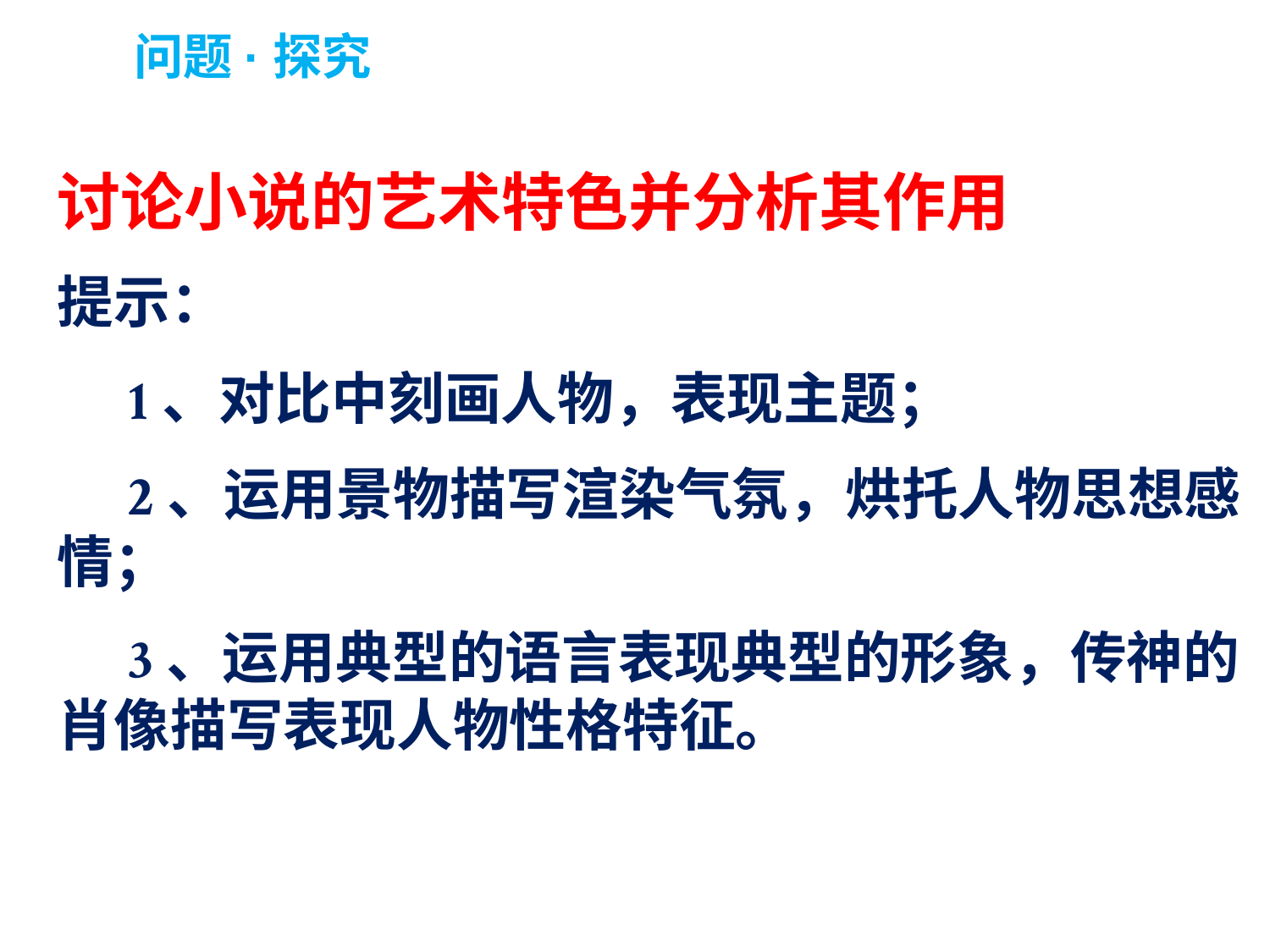

问题·探究
讨论小说的艺术特色并分析其作用
提示：
　1、对比中刻画人物，表现主题；
　2、运用景物描写渲染气氛，烘托人物思想感情；
　3、运用典型的语言表现典型的形象，传神的肖像描写表现人物性格特征。